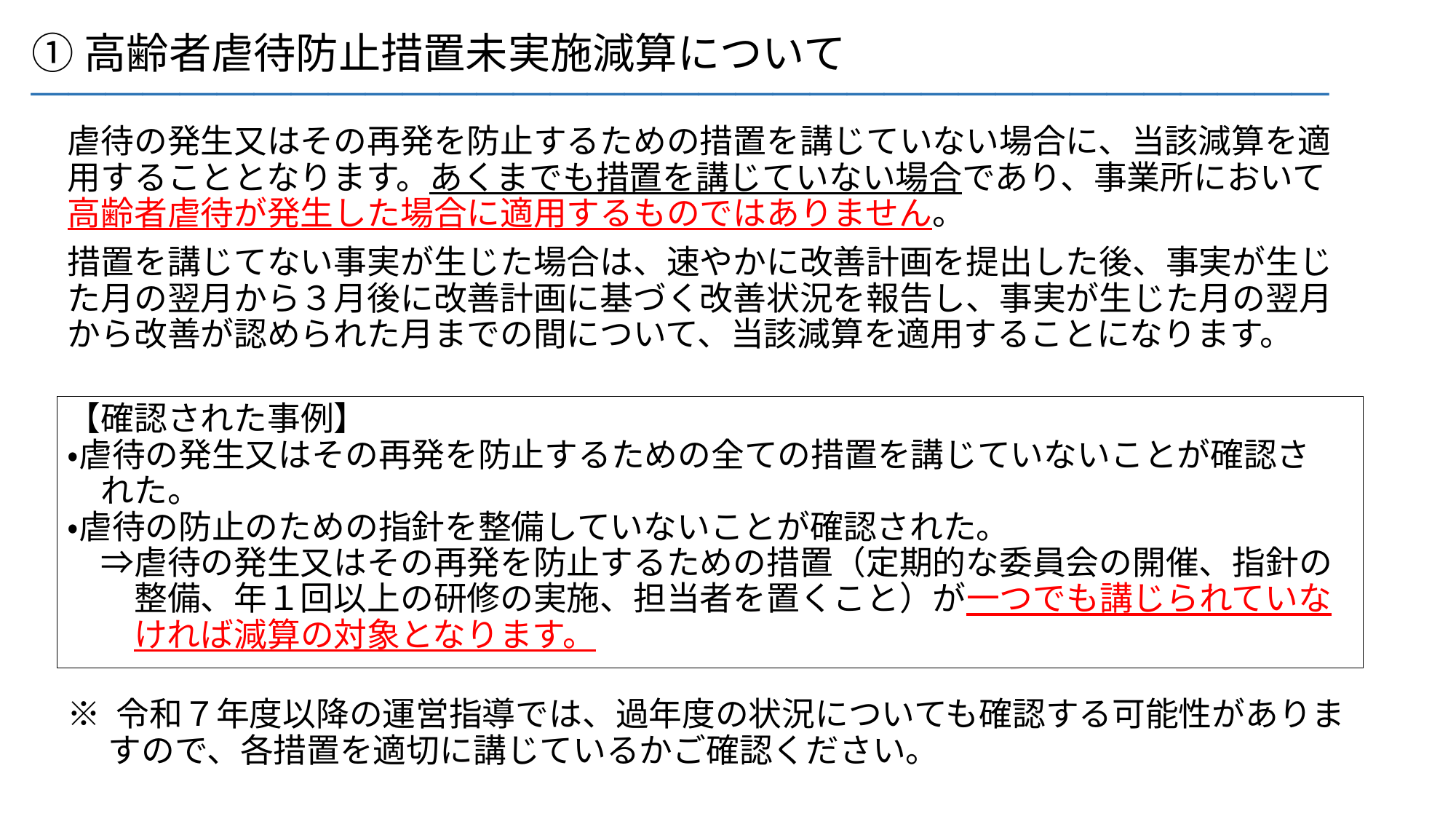

___________________________________
①高齢者虐待防止措置未実施減算について
虐待の発生又はその再発を防止するための措置を講じていない場合に、当該減算を適用することとなります。あくまでも措置を講じていない場合であり、事業所において高齢者虐待が発生した場合に適用するものではありません。

措置を講じてない事実が生じた場合は、速やかに改善計画を提出した後、事実が生じた月の翌月から３月後に改善計画に基づく改善状況を報告し、事実が生じた月の翌月から改善が認められた月までの間について、当該減算を適用することになります。
【確認された事例】
・虐待の発生又はその再発を防止するための全ての措置を講じていないことが確認さ
　れた。
・虐待の防止のための指針を整備していないことが確認された。
　⇒虐待の発生又はその再発を防止するための措置（定期的な委員会の開催、指針の
　　整備、年１回以上の研修の実施、担当者を置くこと）が一つでも講じられていな
　　ければ減算の対象となります。

※ 令和７年度以降の運営指導では、過年度の状況についても確認する可能性がありま
　 すので、各措置を適切に講じているかご確認ください。